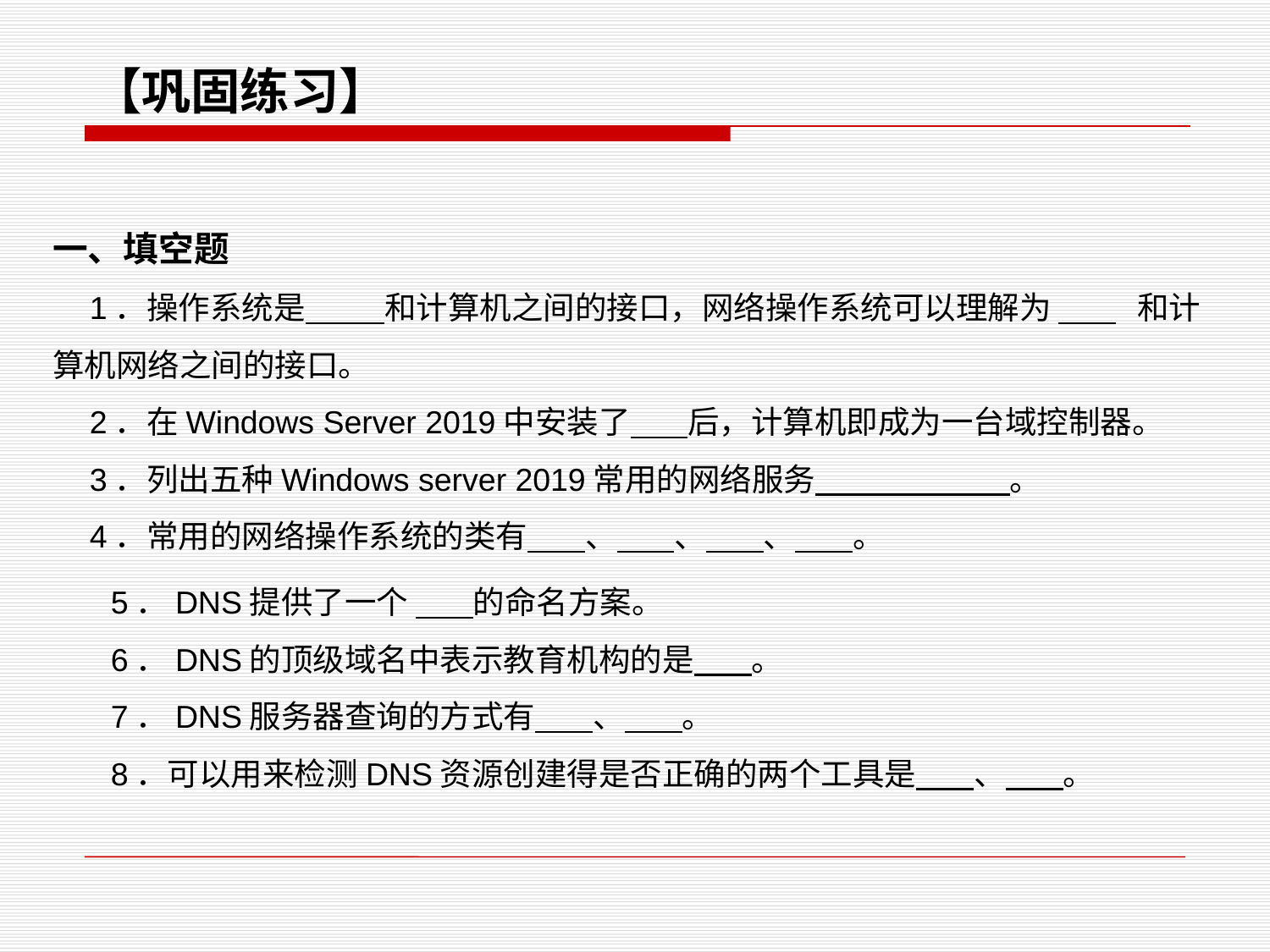

【巩固练习】

一、填空题
1．操作系统是           和计算机之间的接口，网络操作系统可以理解为            和计算机网络之间的接口。
2．在Windows Server 2019中安装了        后，计算机即成为一台域控制器。
3．列出五种Windows server 2019常用的网络服务                           。
4．常用的网络操作系统的类有        、        、        、        。
5．DNS提供了一个         的命名方案。
6．DNS的顶级域名中表示教育机构的是        。
7．DNS服务器查询的方式有        、        。
8．可以用来检测DNS资源创建得是否正确的两个工具是        、        。
90